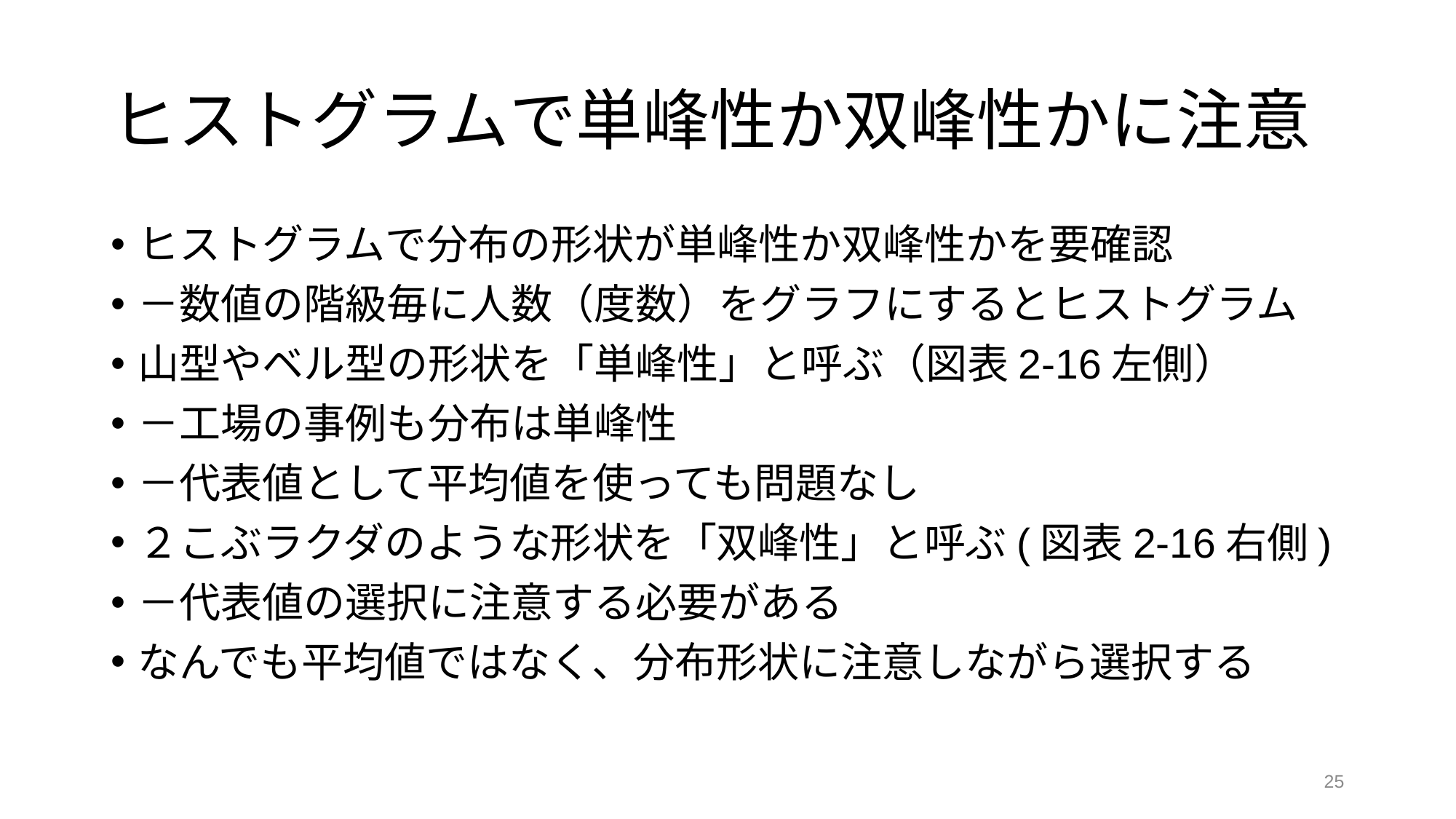

# ヒストグラムで単峰性か双峰性かに注意
ヒストグラムで分布の形状が単峰性か双峰性かを要確認
－数値の階級毎に人数（度数）をグラフにするとヒストグラム
山型やベル型の形状を「単峰性」と呼ぶ（図表2-16左側）
－工場の事例も分布は単峰性
－代表値として平均値を使っても問題なし
２こぶラクダのような形状を「双峰性」と呼ぶ(図表2-16右側)
－代表値の選択に注意する必要がある
なんでも平均値ではなく、分布形状に注意しながら選択する
25